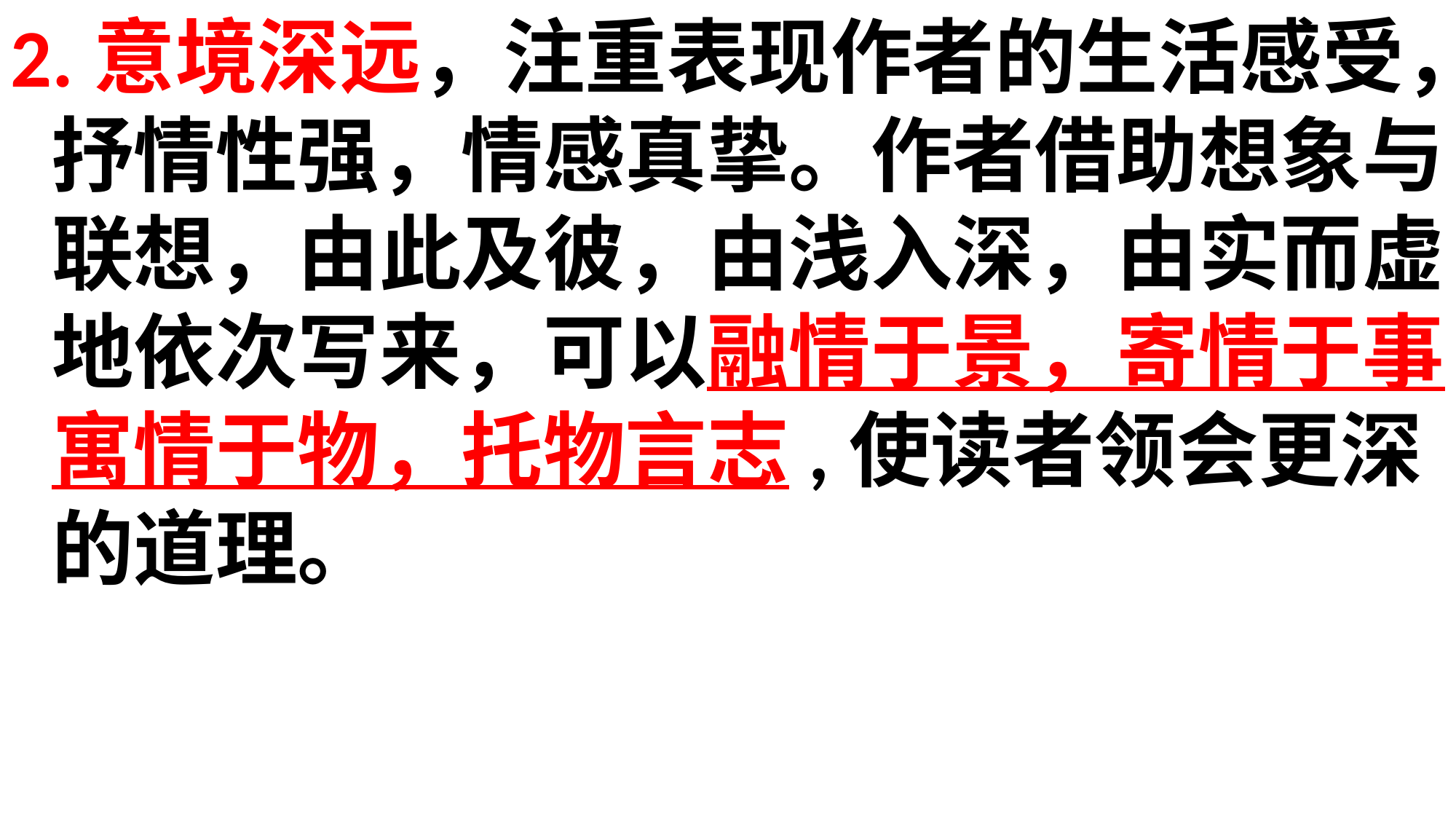

2.意境深远，注重表现作者的生活感受，抒情性强，情感真挚。作者借助想象与联想，由此及彼，由浅入深，由实而虚地依次写来，可以融情于景，寄情于事，寓情于物，托物言志,使读者领会更深的道理。